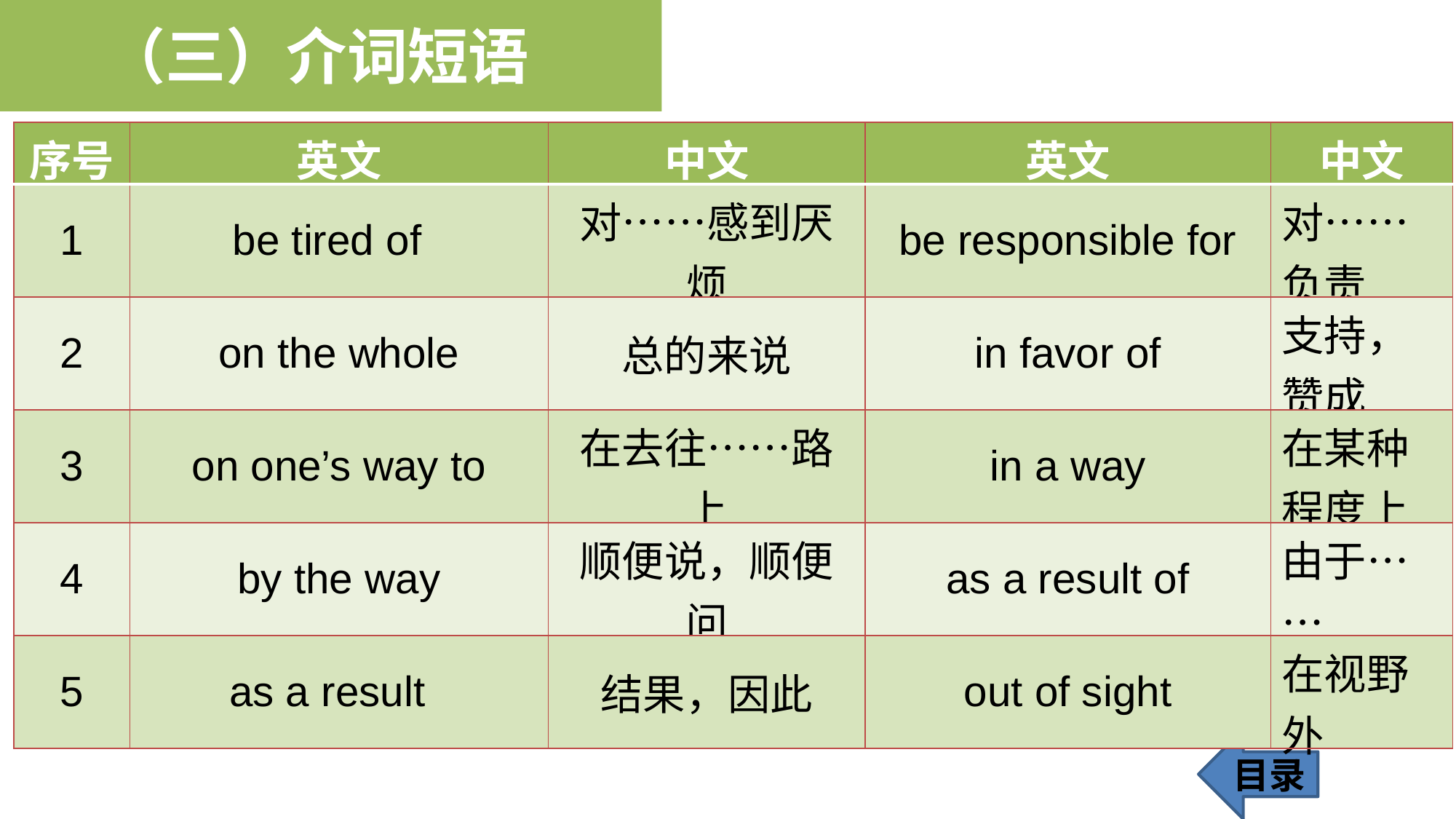

（三）介词短语
| 序号 | 英文 | 中文 | 英文 | 中文 |
| --- | --- | --- | --- | --- |
| 1 | be tired of | 对……感到厌烦 | be responsible for | 对……负责 |
| 2 | on the whole | 总的来说 | in favor of | 支持，赞成 |
| 3 | on one’s way to | 在去往……路上 | in a way | 在某种程度上 |
| 4 | by the way | 顺便说，顺便问 | as a result of | 由于…… |
| 5 | as a result | 结果，因此 | out of sight | 在视野外 |
目录
108